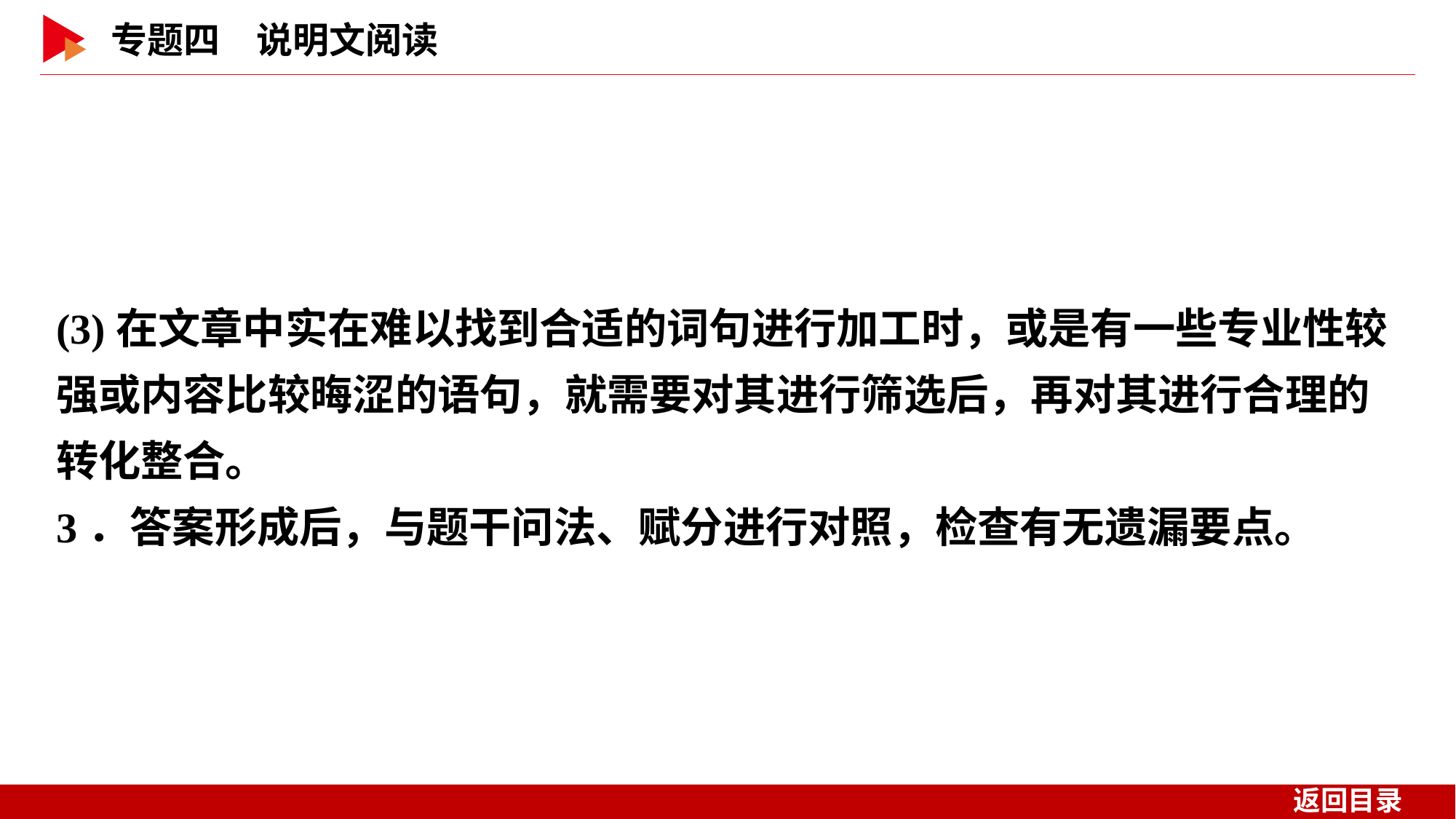

(3)在文章中实在难以找到合适的词句进行加工时，或是有一些专业性较强或内容比较晦涩的语句，就需要对其进行筛选后，再对其进行合理的转化整合。
3．答案形成后，与题干问法、赋分进行对照，检查有无遗漏要点。